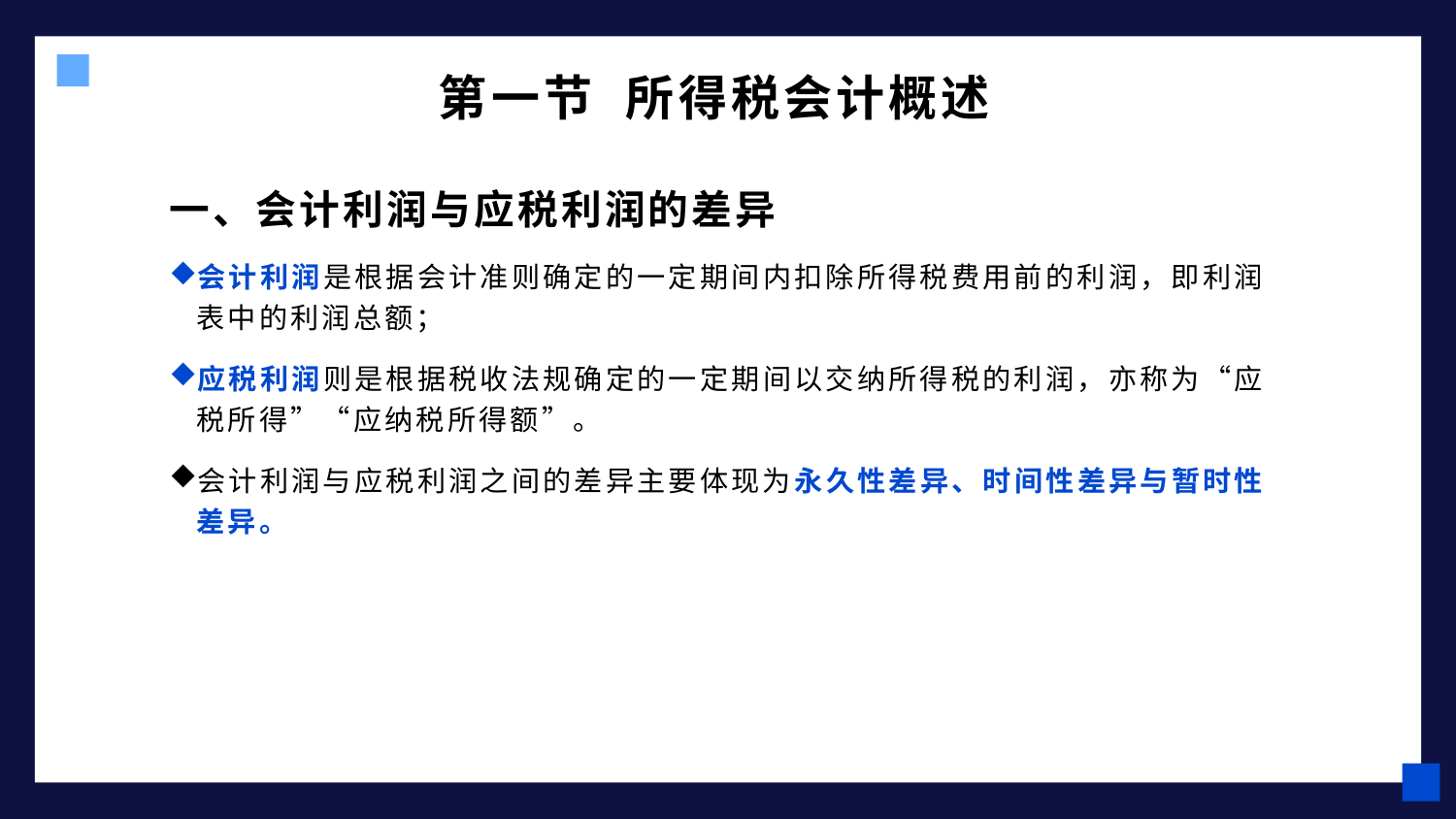

# 第一节  所得税会计概述
一、会计利润与应税利润的差异
会计利润是根据会计准则确定的一定期间内扣除所得税费用前的利润，即利润表中的利润总额；
应税利润则是根据税收法规确定的一定期间以交纳所得税的利润，亦称为“应税所得”“应纳税所得额”。
会计利润与应税利润之间的差异主要体现为永久性差异、时间性差异与暂时性差异。